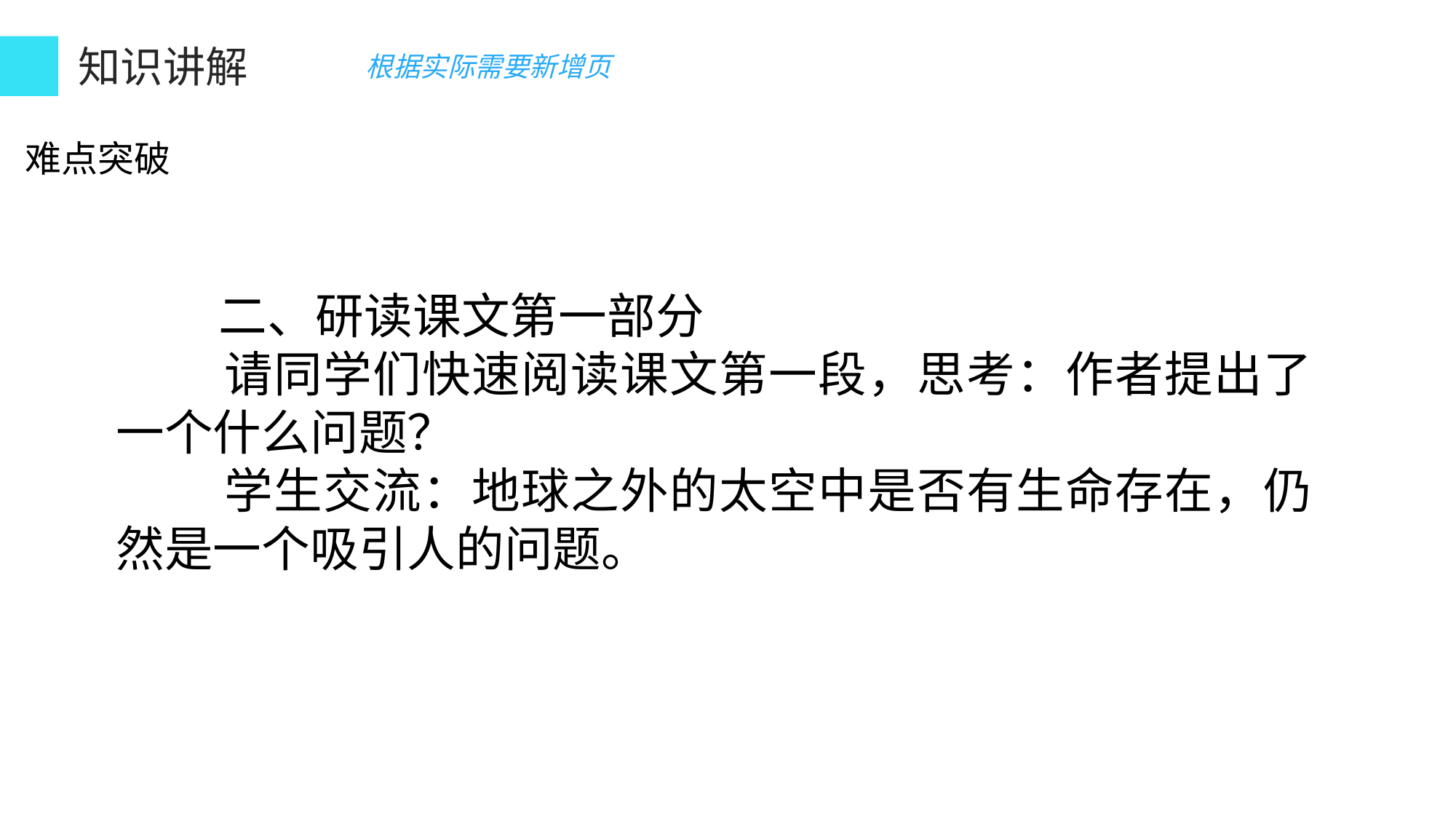

活动与探究（温馨提示：规范操作、注意安全）

知识讲解

根据实际需要新增页
难点突破
     二、研读课文第一部分
     请同学们快速阅读课文第一段，思考：作者提出了一个什么问题？
     学生交流：地球之外的太空中是否有生命存在，仍然是一个吸引人的问题。